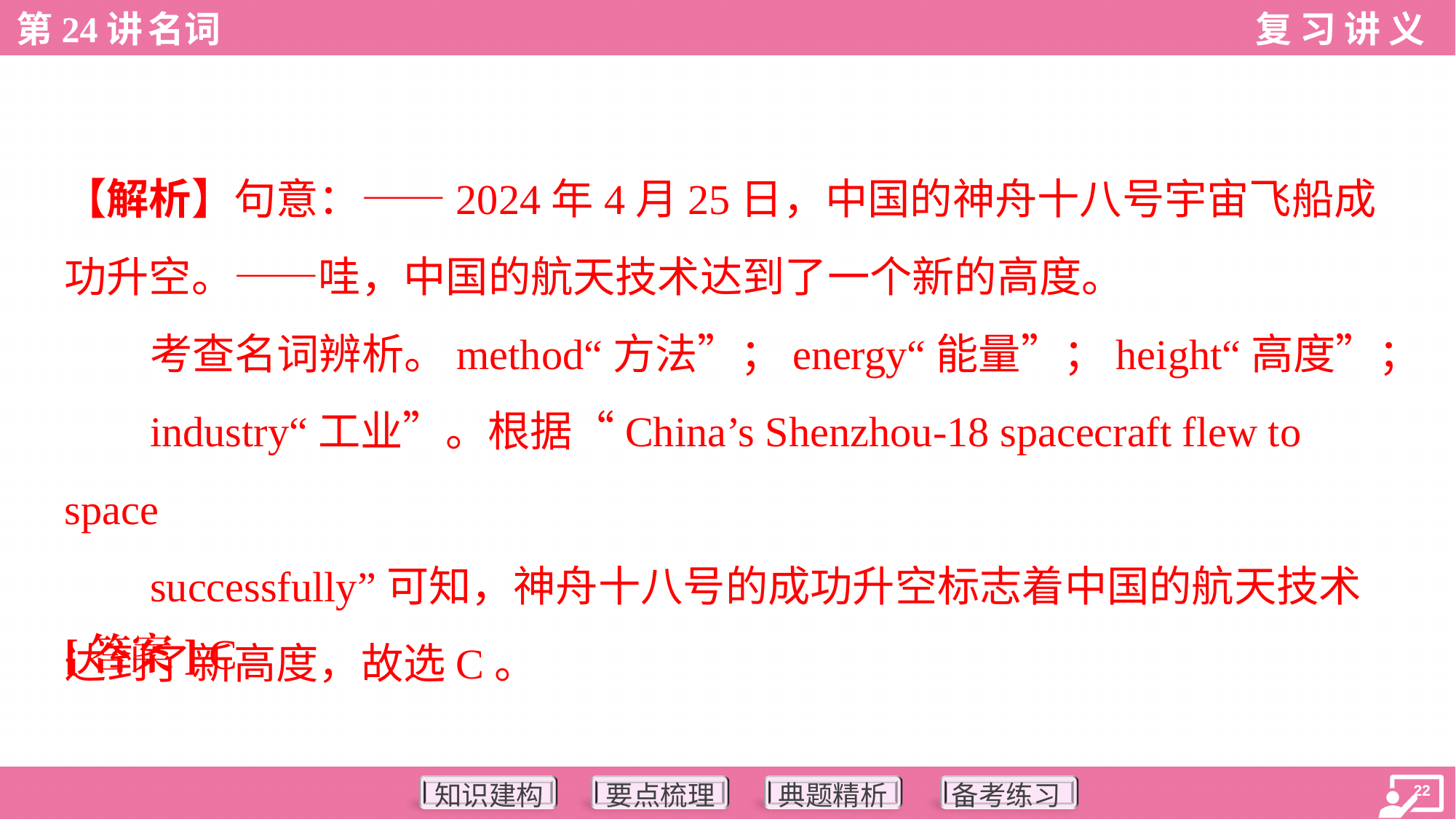

【解析】句意：——2024年4月25日，中国的神舟十八号宇宙飞船成功升空。——哇，中国的航天技术达到了一个新的高度。
考查名词辨析。method“方法”；energy“能量”；height“高度”；
industry“工业”。根据“China’s Shenzhou-18 spacecraft flew to space
successfully”可知，神舟十八号的成功升空标志着中国的航天技术达到了新高度，故选C。
[答案] C